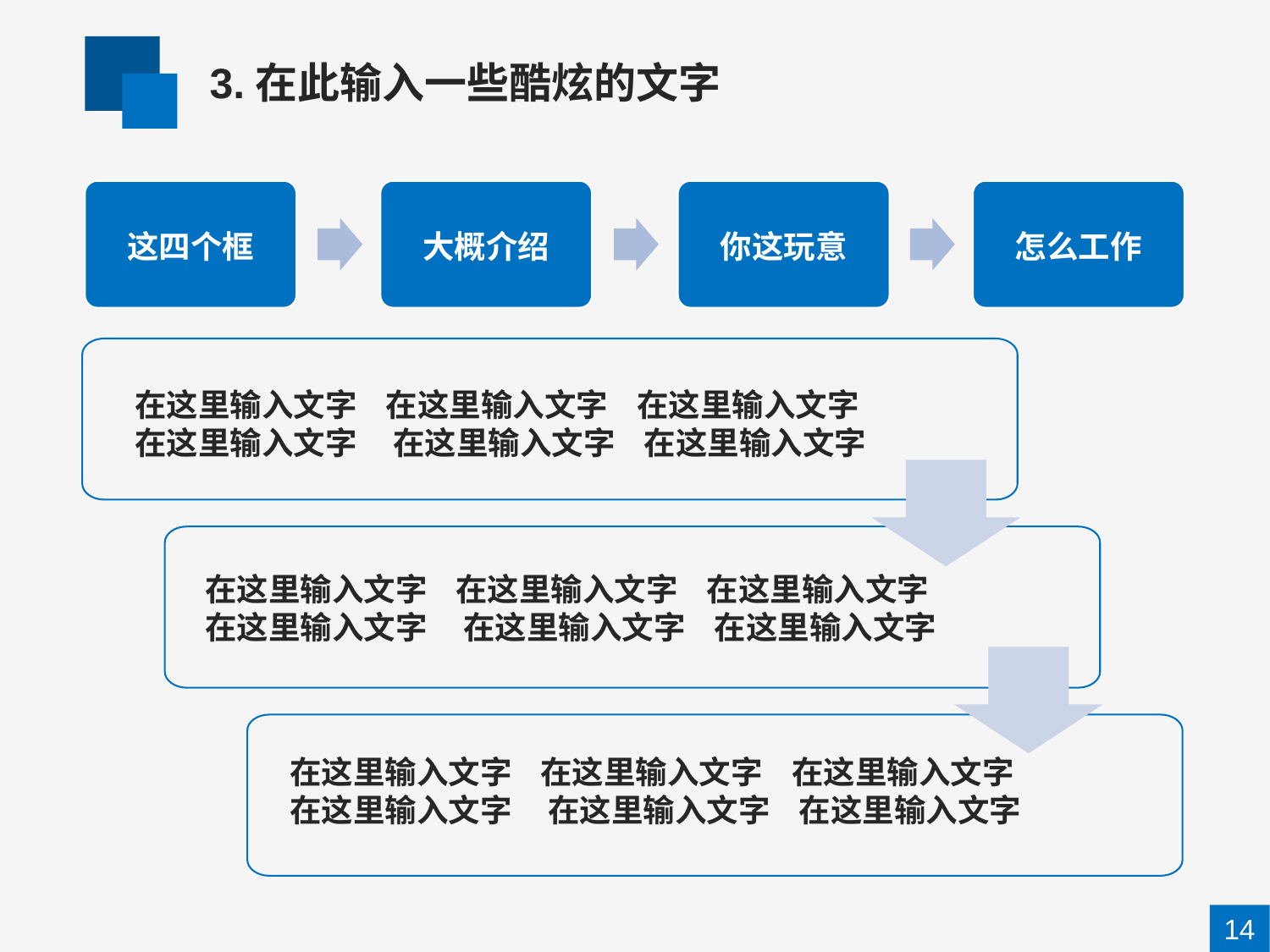

3.在此输入一些酷炫的文字

这四个框
大概介绍
你这玩意
怎么工作

在这里输入文字    在这里输入文字    在这里输入文字
在这里输入文字     在这里输入文字    在这里输入文字

在这里输入文字    在这里输入文字    在这里输入文字
在这里输入文字     在这里输入文字    在这里输入文字

在这里输入文字    在这里输入文字    在这里输入文字
在这里输入文字     在这里输入文字    在这里输入文字

14